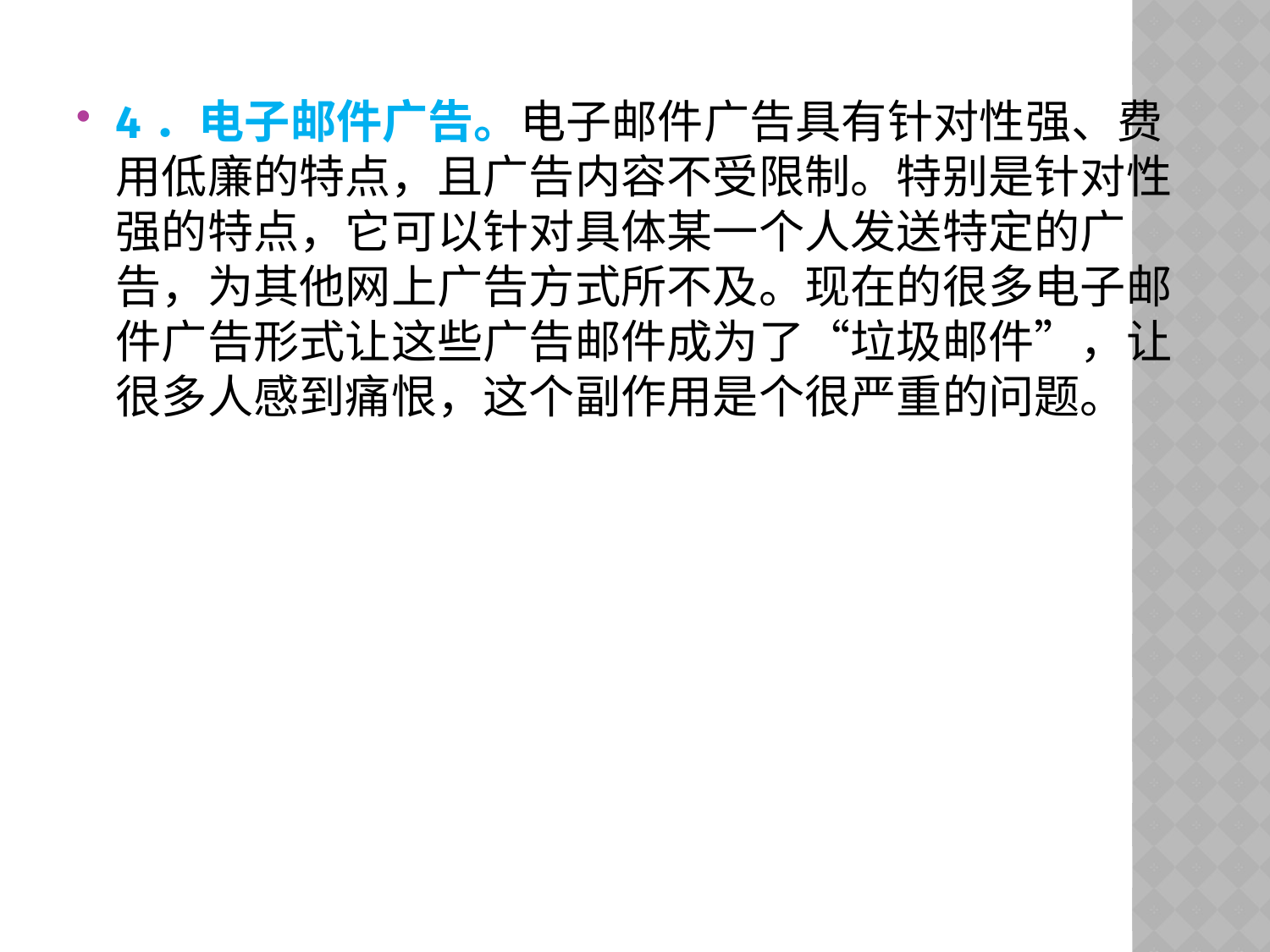

4．电子邮件广告。电子邮件广告具有针对性强、费用低廉的特点，且广告内容不受限制。特别是针对性强的特点，它可以针对具体某一个人发送特定的广告，为其他网上广告方式所不及。现在的很多电子邮件广告形式让这些广告邮件成为了“垃圾邮件”，让很多人感到痛恨，这个副作用是个很严重的问题。